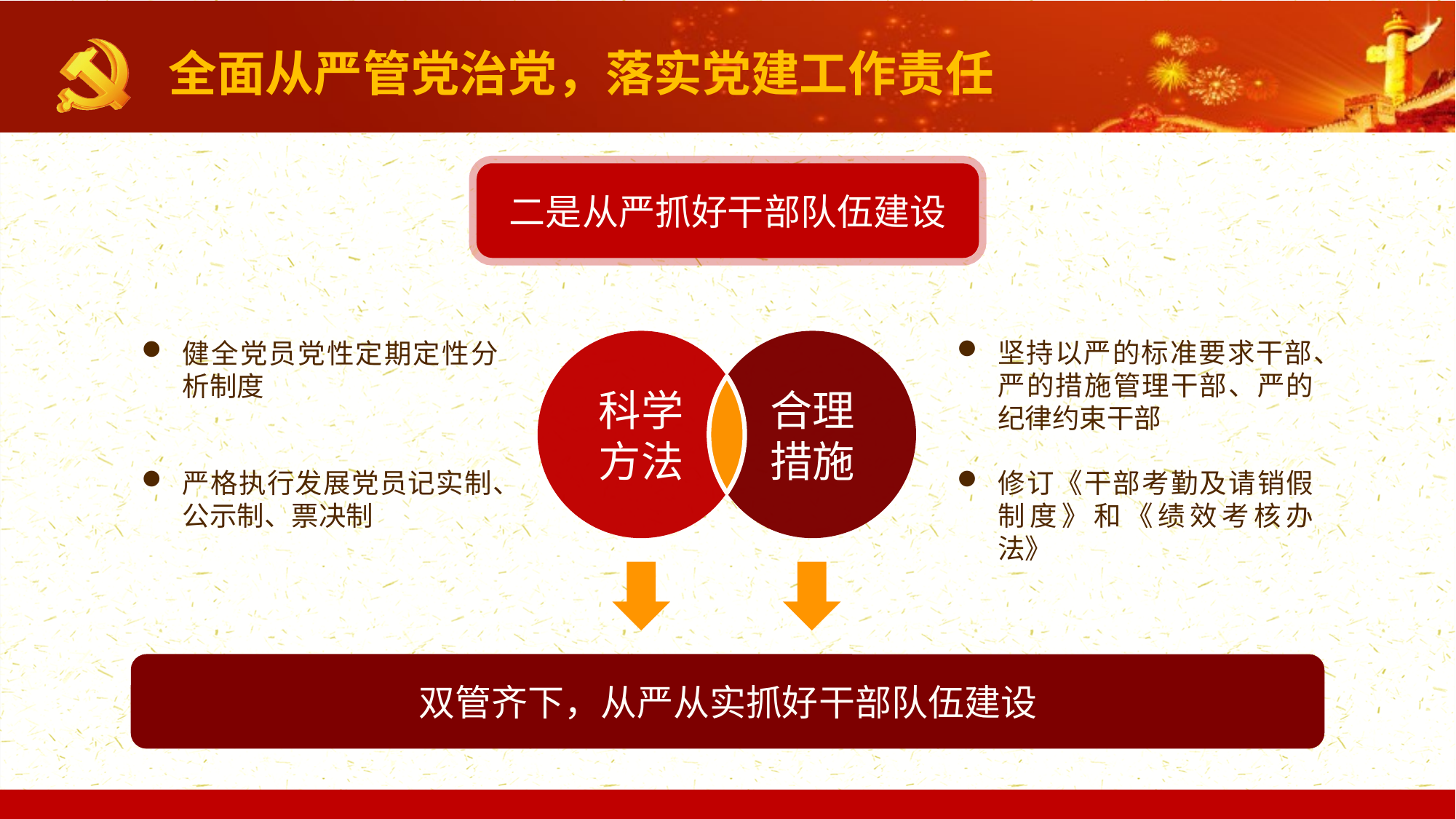

全面从严管党治党，落实党建工作责任
二是从严抓好干部队伍建设
坚持以严的标准要求干部、严的措施管理干部、严的纪律约束干部
健全党员党性定期定性分析制度
合理措施
科学方法

修订《干部考勤及请销假制度》和《绩效考核办法》
严格执行发展党员记实制、公示制、票决制

双管齐下，从严从实抓好干部队伍建设